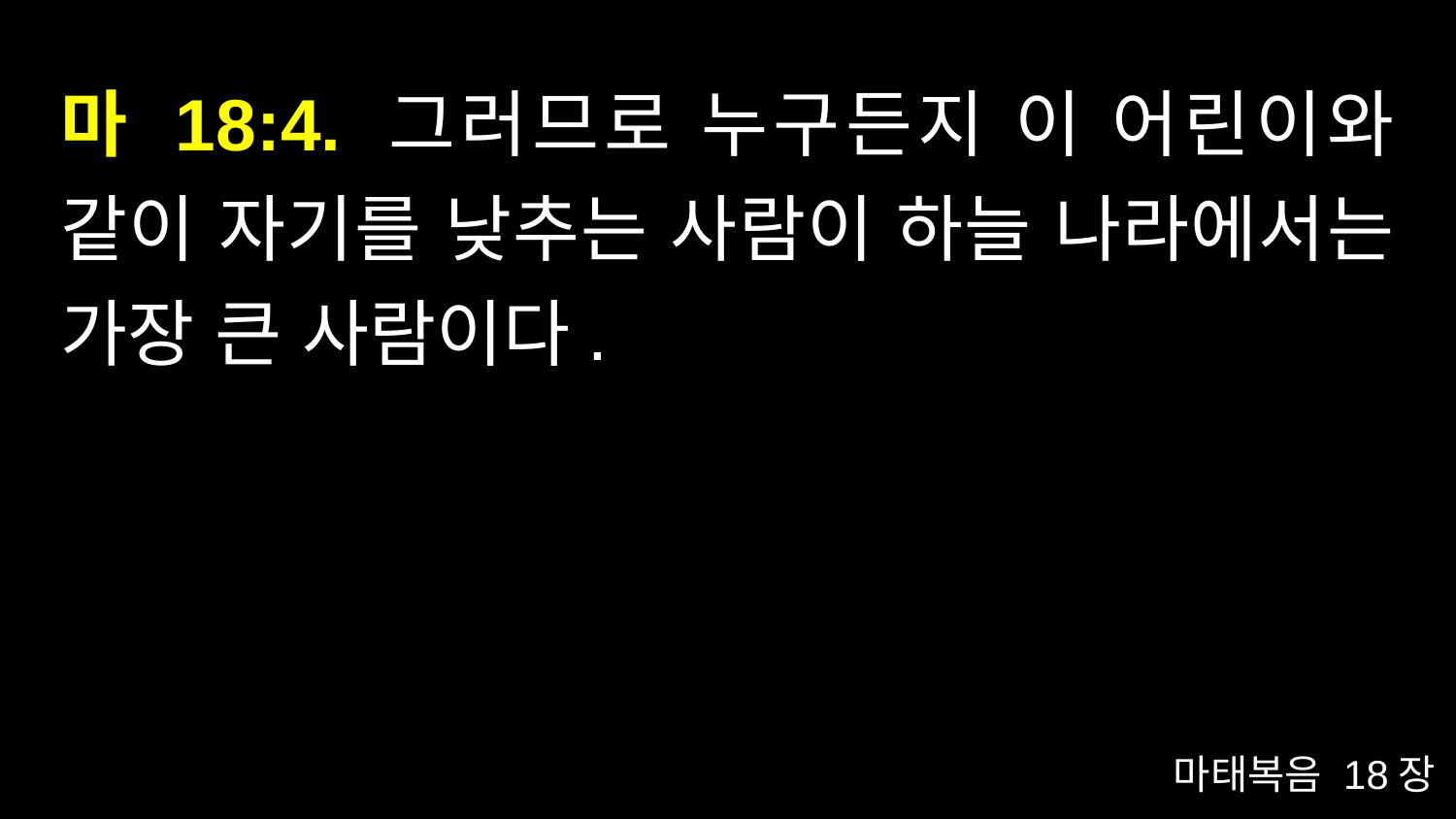

# 마 18:4. 그러므로 누구든지 이 어린이와 같이 자기를 낮추는 사람이 하늘 나라에서는 가장 큰 사람이다.
마태복음 18장